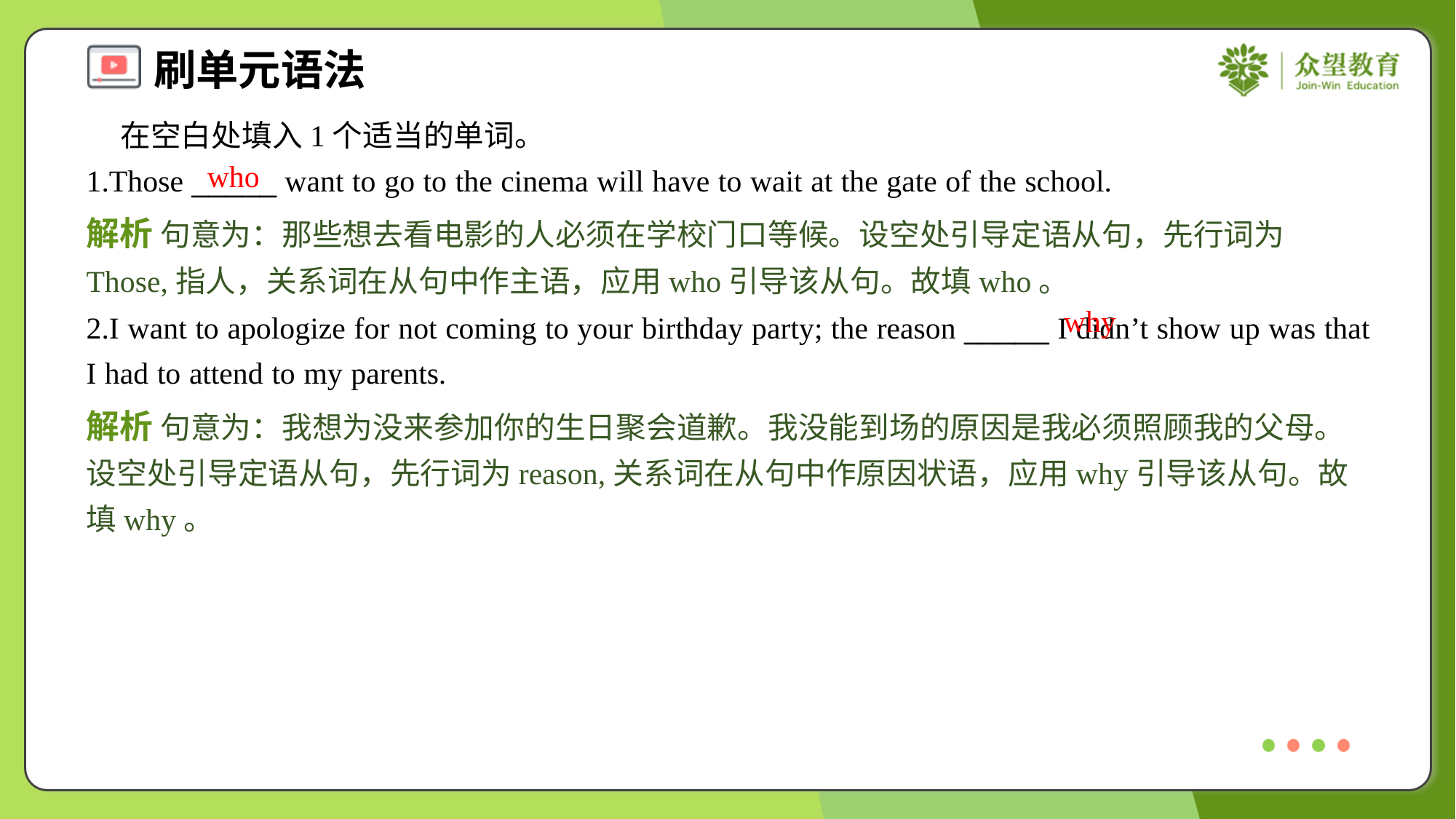

在空白处填入1个适当的单词。
1.Those _____ want to go to the cinema will have to wait at the gate of the school.
who
解析 句意为：那些想去看电影的人必须在学校门口等候。设空处引导定语从句，先行词为Those,指人，关系词在从句中作主语，应用who引导该从句。故填who。
why
2.I want to apologize for not coming to your birthday party; the reason _____ I didn’t show up was that I had to attend to my parents.
解析 句意为：我想为没来参加你的生日聚会道歉。我没能到场的原因是我必须照顾我的父母。设空处引导定语从句，先行词为reason,关系词在从句中作原因状语，应用why引导该从句。故填why。